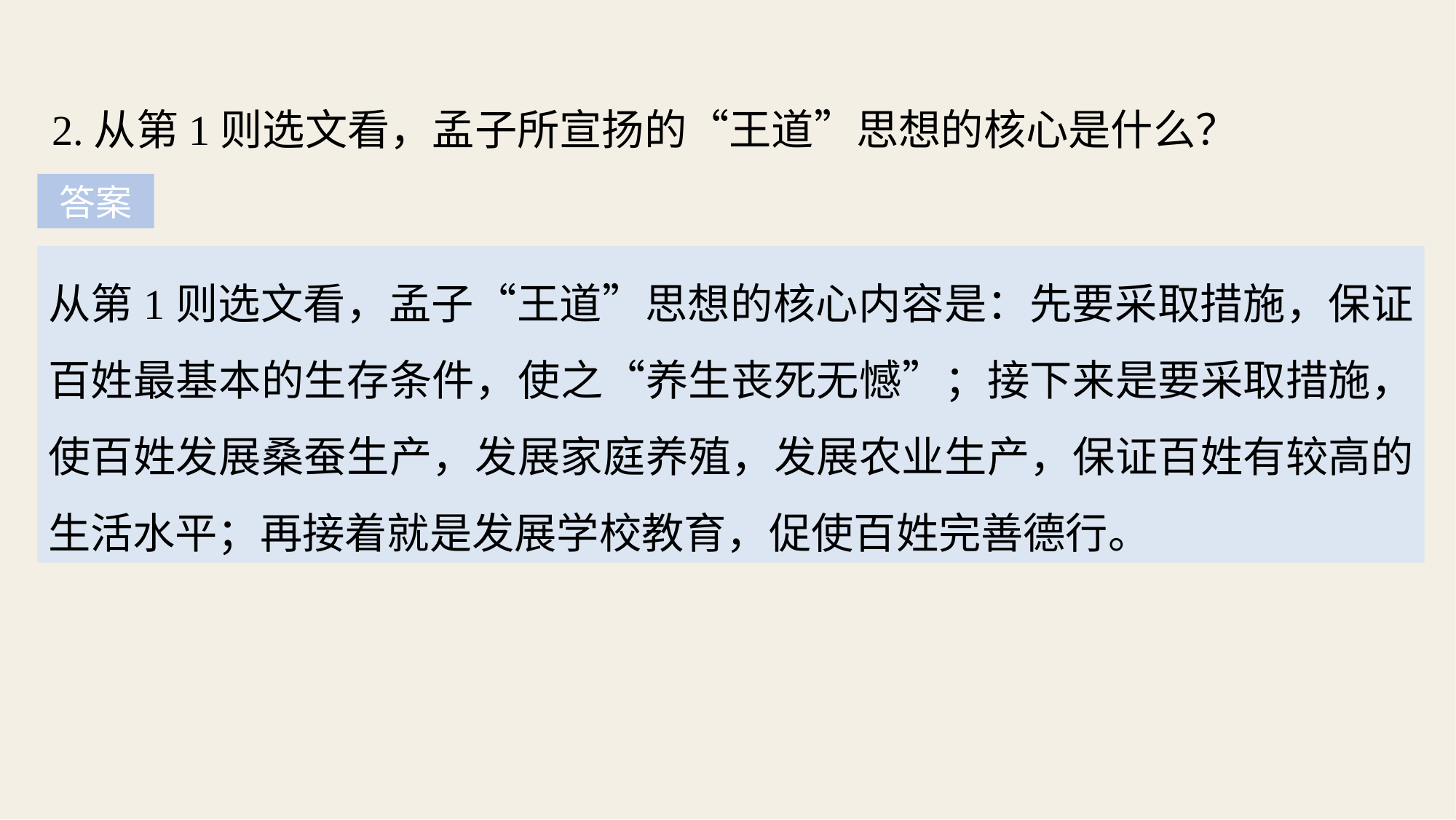

2.从第1则选文看，孟子所宣扬的“王道”思想的核心是什么？
答案
从第1则选文看，孟子“王道”思想的核心内容是：先要采取措施，保证百姓最基本的生存条件，使之“养生丧死无憾”；接下来是要采取措施，使百姓发展桑蚕生产，发展家庭养殖，发展农业生产，保证百姓有较高的生活水平；再接着就是发展学校教育，促使百姓完善德行。